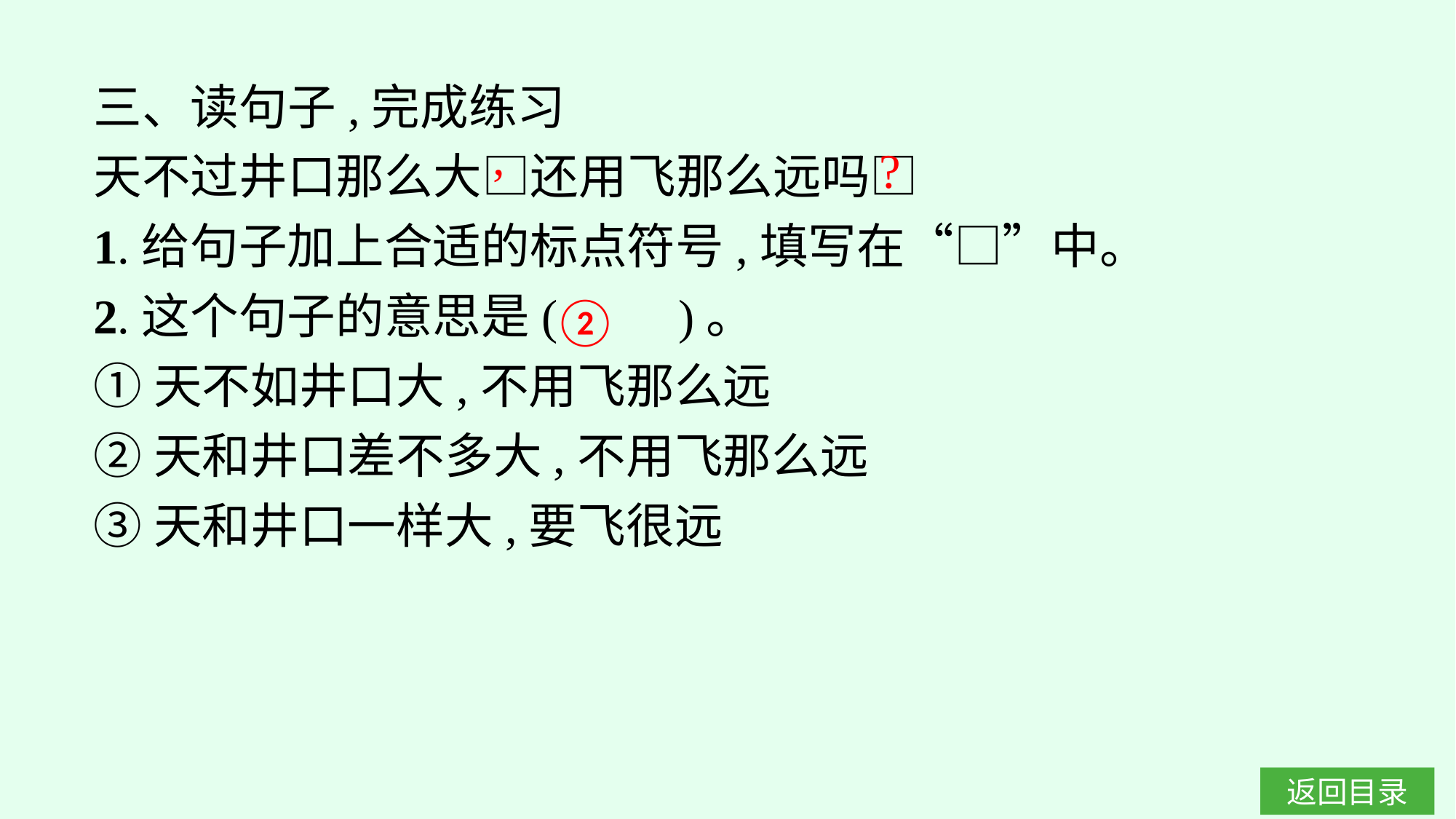

三、读句子,完成练习
天不过井口那么大□还用飞那么远吗□
1.给句子加上合适的标点符号,填写在“□”中。
2.这个句子的意思是(　　)。
①天不如井口大,不用飞那么远
②天和井口差不多大,不用飞那么远
③天和井口一样大,要飞很远
,
?
②